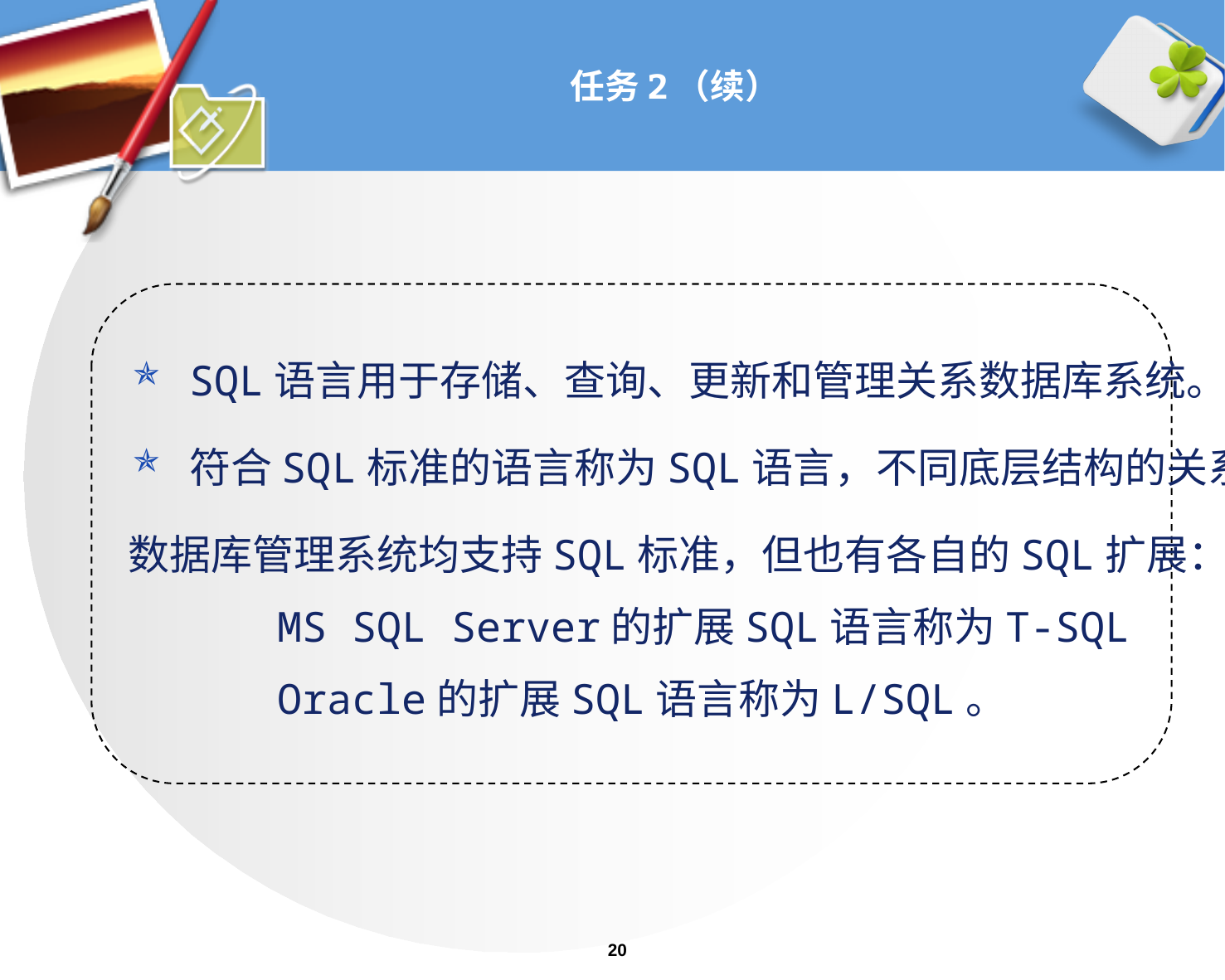

# 任务2（续）
SQL语言用于存储、查询、更新和管理关系数据库系统。
符合SQL标准的语言称为SQL语言，不同底层结构的关系
数据库管理系统均支持SQL标准，但也有各自的SQL扩展：
      MS SQL Server的扩展SQL语言称为T-SQL
      Oracle的扩展SQL语言称为L/SQL。
20